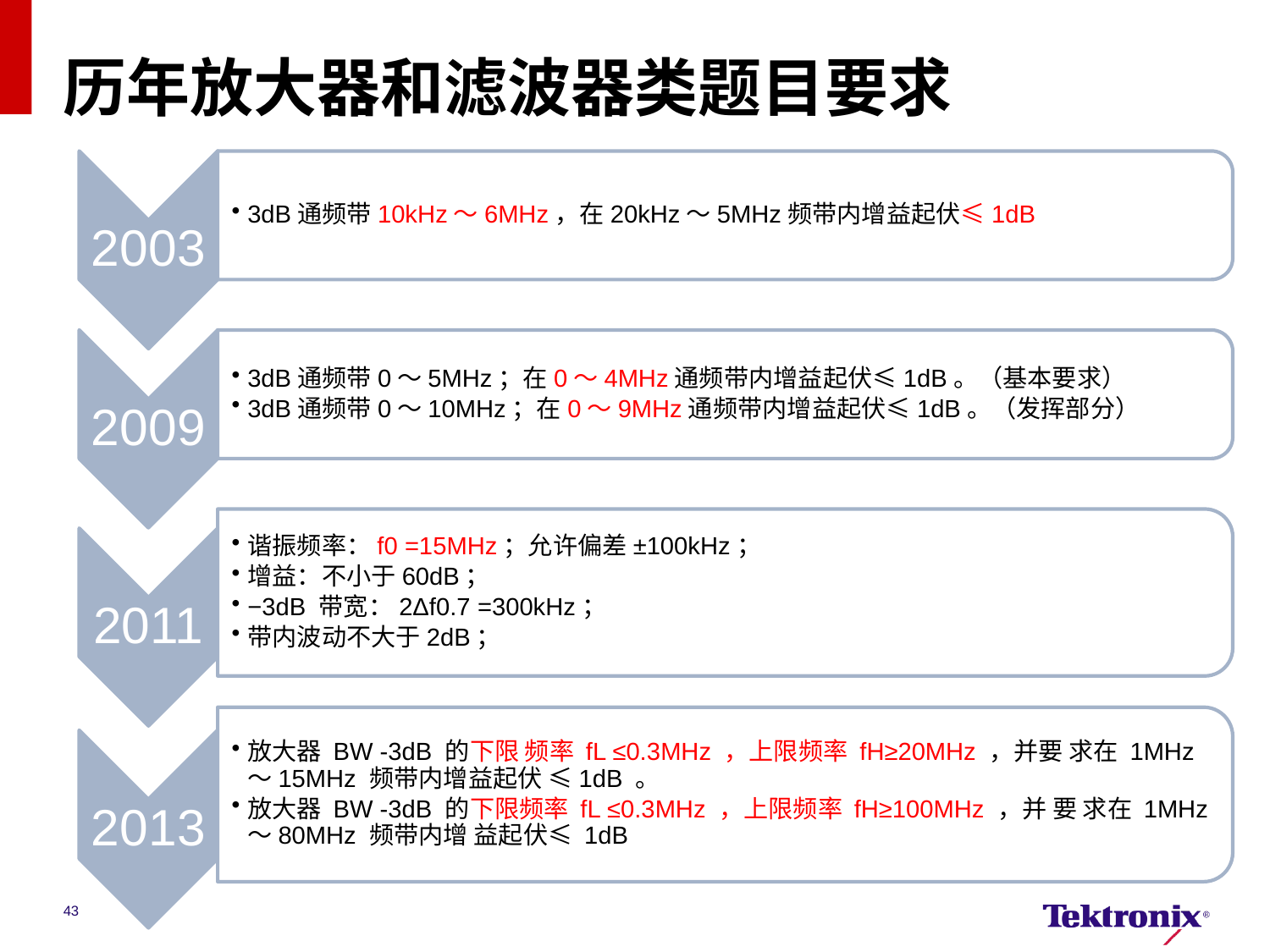

# 历年放大器和滤波器类题目要求
2003
3dB通频带10kHz～6MHz，在20kHz～5MHz频带内增益起伏≤1dB
2009
3dB通频带0～5MHz；在0～4MHz通频带内增益起伏≤1dB。（基本要求）
3dB通频带0～10MHz；在0～9MHz通频带内增益起伏≤1dB。（发挥部分）
2011
谐振频率：f0 =15MHz；允许偏差±100kHz；
增益：不小于60dB；
−3dB 带宽：2Δf0.7 =300kHz；
带内波动不大于2dB；
2013
放大器 BW -3dB 的下限 频率 fL ≤0.3MHz ，上限频率 fH≥20MHz ，并要 求在 1MHz ～15MHz 频带内增益起伏 ≤1dB 。
放大器 BW -3dB 的下限频率 fL ≤0.3MHz ，上限频率 fH≥100MHz ，并 要 求在 1MHz ～80MHz 频带内增 益起伏≤ 1dB
43